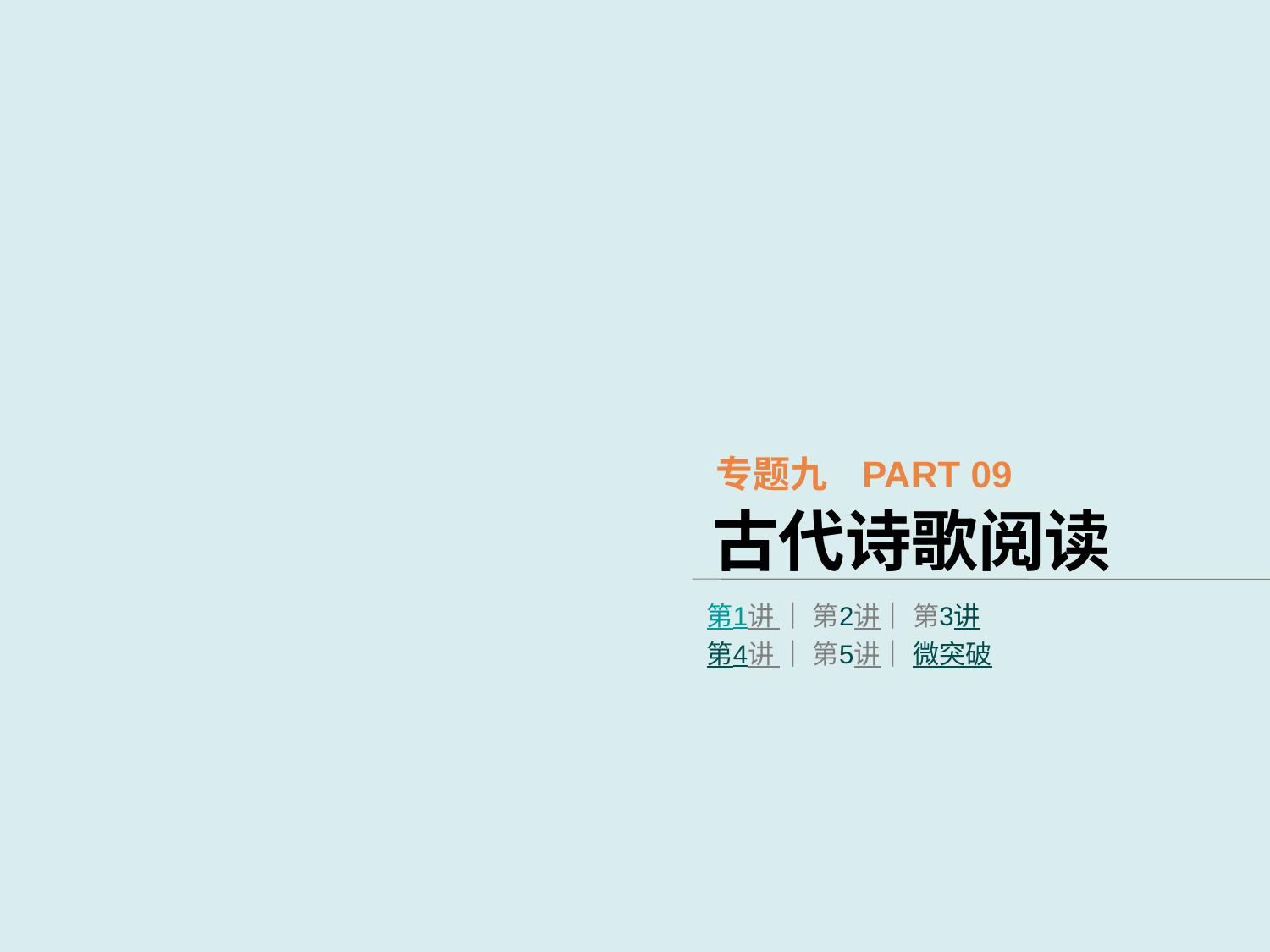

专题九   PART 09
古代诗歌阅读
第1讲 │ 第2讲│ 第3讲
第4讲 │ 第5讲│ 微突破